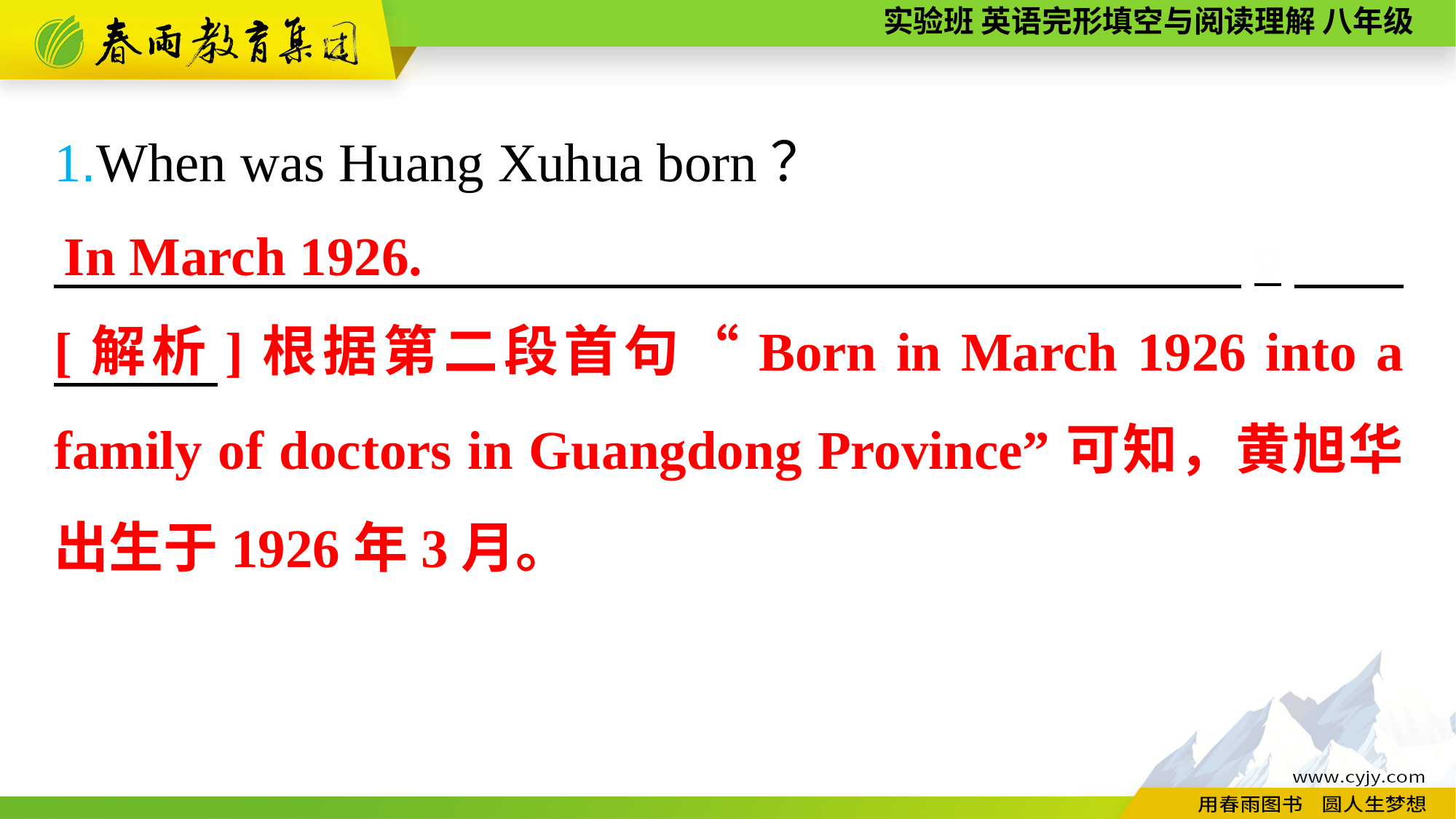

1.When was Huang Xuhua born？
　                                                                                            v
In March 1926.
[解析]根据第二段首句“Born in March 1926 into a family of doctors in Guangdong Province”可知，黄旭华出生于1926年3月。